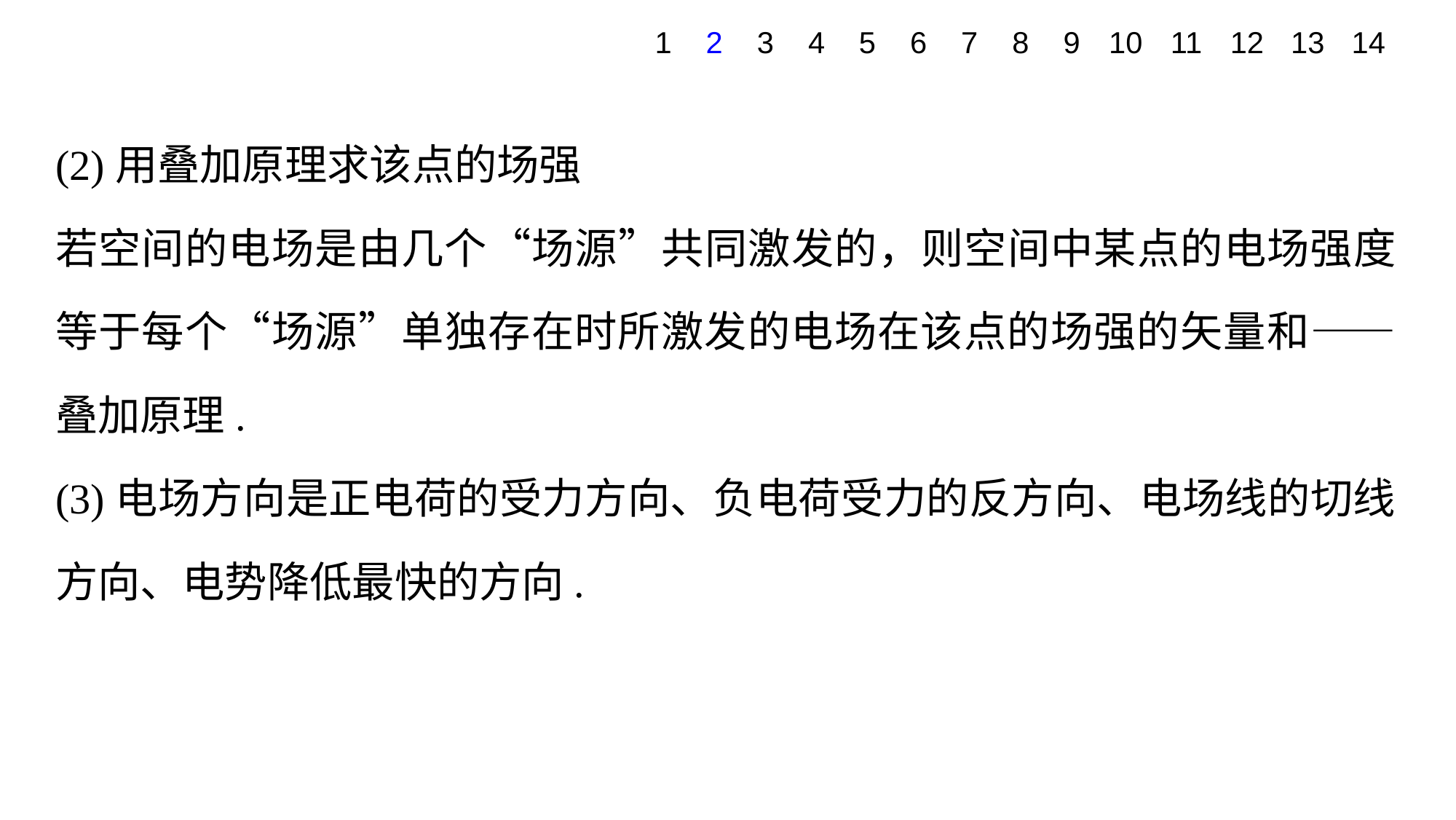

1
2
3
4
5
6
7
8
9
10
11
12
13
14
(2)用叠加原理求该点的场强
若空间的电场是由几个“场源”共同激发的，则空间中某点的电场强度等于每个“场源”单独存在时所激发的电场在该点的场强的矢量和——叠加原理.
(3)电场方向是正电荷的受力方向、负电荷受力的反方向、电场线的切线方向、电势降低最快的方向.